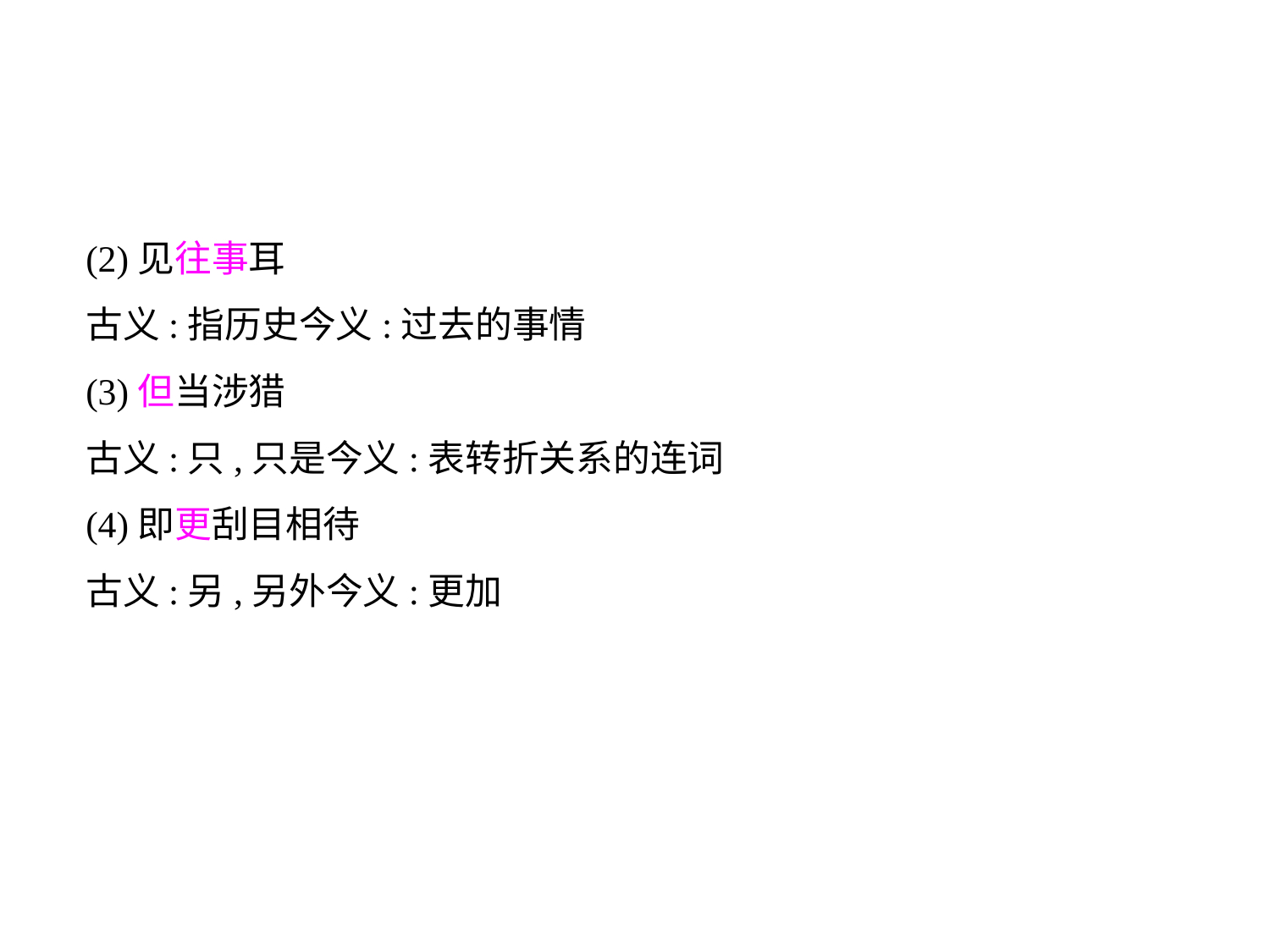

(2)见往事耳
古义:指历史今义:过去的事情
(3)但当涉猎
古义:只,只是今义:表转折关系的连词
(4)即更刮目相待
古义:另,另外今义:更加